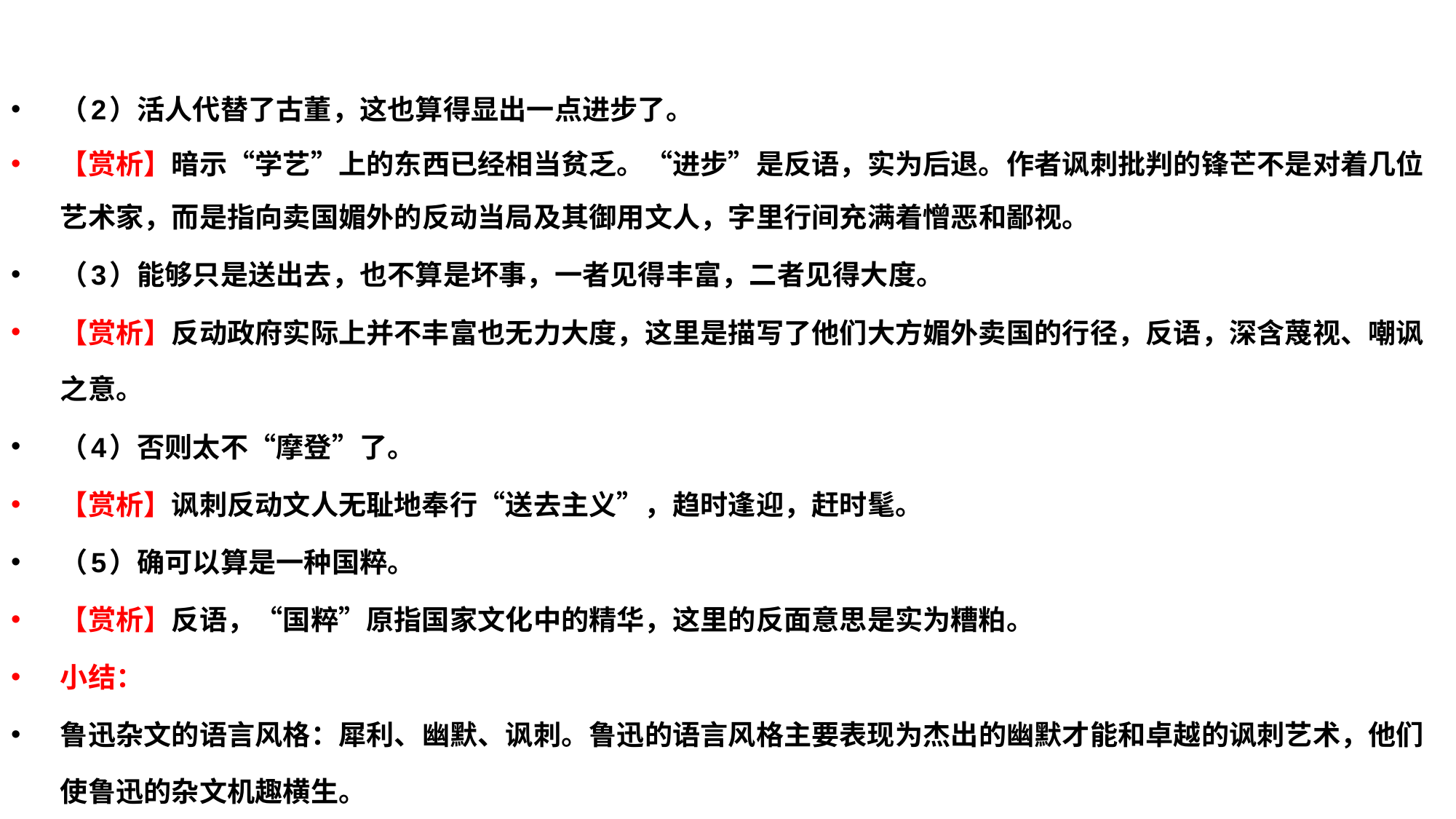

（2）活人代替了古董，这也算得显出一点进步了。
【赏析】暗示“学艺”上的东西已经相当贫乏。“进步”是反语，实为后退。作者讽刺批判的锋芒不是对着几位艺术家，而是指向卖国媚外的反动当局及其御用文人，字里行间充满着憎恶和鄙视。
（3）能够只是送出去，也不算是坏事，一者见得丰富，二者见得大度。
【赏析】反动政府实际上并不丰富也无力大度，这里是描写了他们大方媚外卖国的行径，反语，深含蔑视、嘲讽之意。
（4）否则太不“摩登”了。
【赏析】讽刺反动文人无耻地奉行“送去主义”，趋时逢迎，赶时髦。
（5）确可以算是一种国粹。
【赏析】反语，“国粹”原指国家文化中的精华，这里的反面意思是实为糟粕。
小结：
鲁迅杂文的语言风格：犀利、幽默、讽刺。鲁迅的语言风格主要表现为杰出的幽默才能和卓越的讽刺艺术，他们使鲁迅的杂文机趣横生。